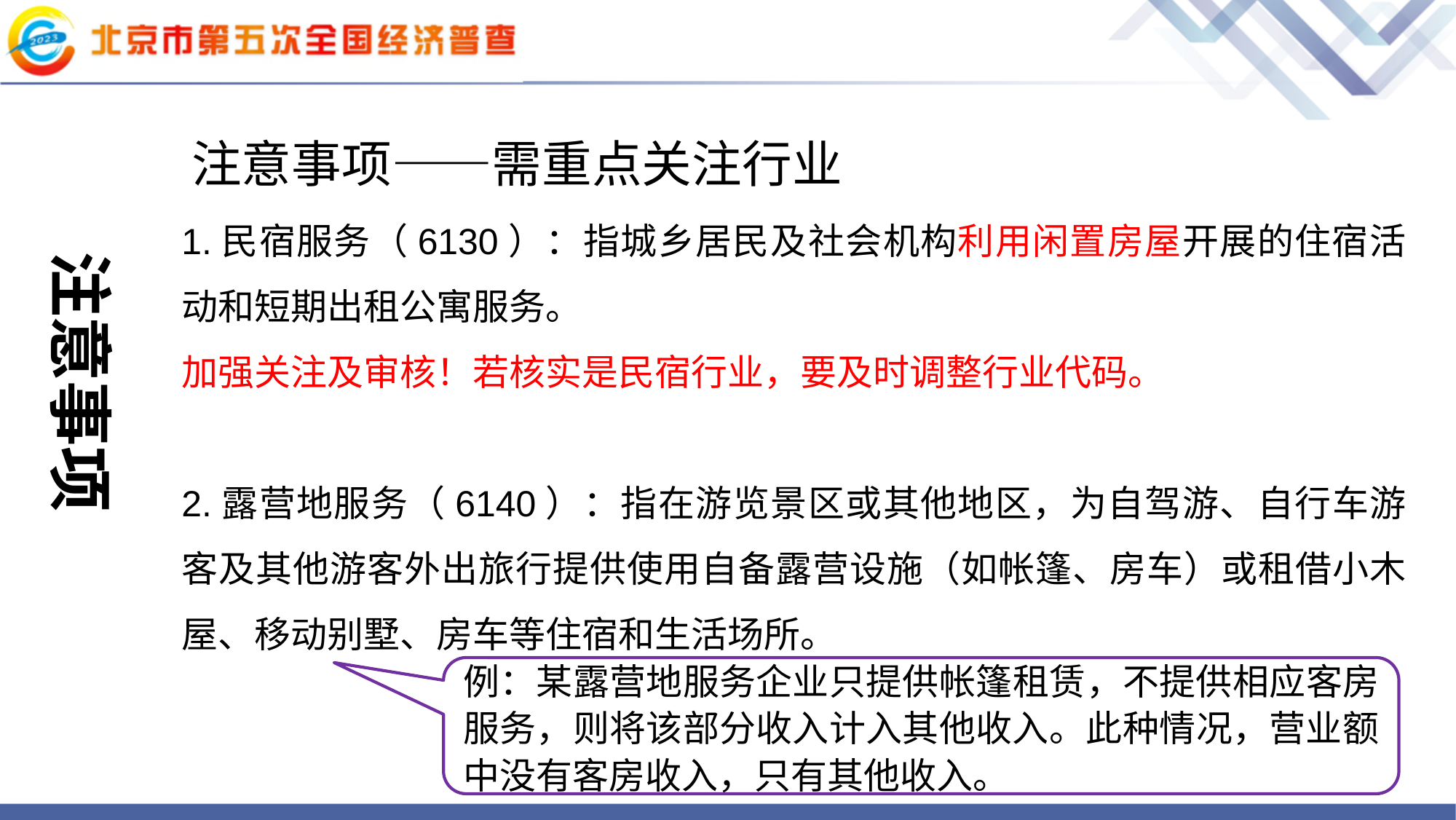

注意事项——需重点关注行业
1.民宿服务（6130）：指城乡居民及社会机构利用闲置房屋开展的住宿活动和短期出租公寓服务。
加强关注及审核！若核实是民宿行业，要及时调整行业代码。

2.露营地服务（6140）：指在游览景区或其他地区，为自驾游、自行车游客及其他游客外出旅行提供使用自备露营设施（如帐篷、房车）或租借小木屋、移动别墅、房车等住宿和生活场所。

注意事项
例：某露营地服务企业只提供帐篷租赁，不提供相应客房服务，则将该部分收入计入其他收入。此种情况，营业额中没有客房收入，只有其他收入。